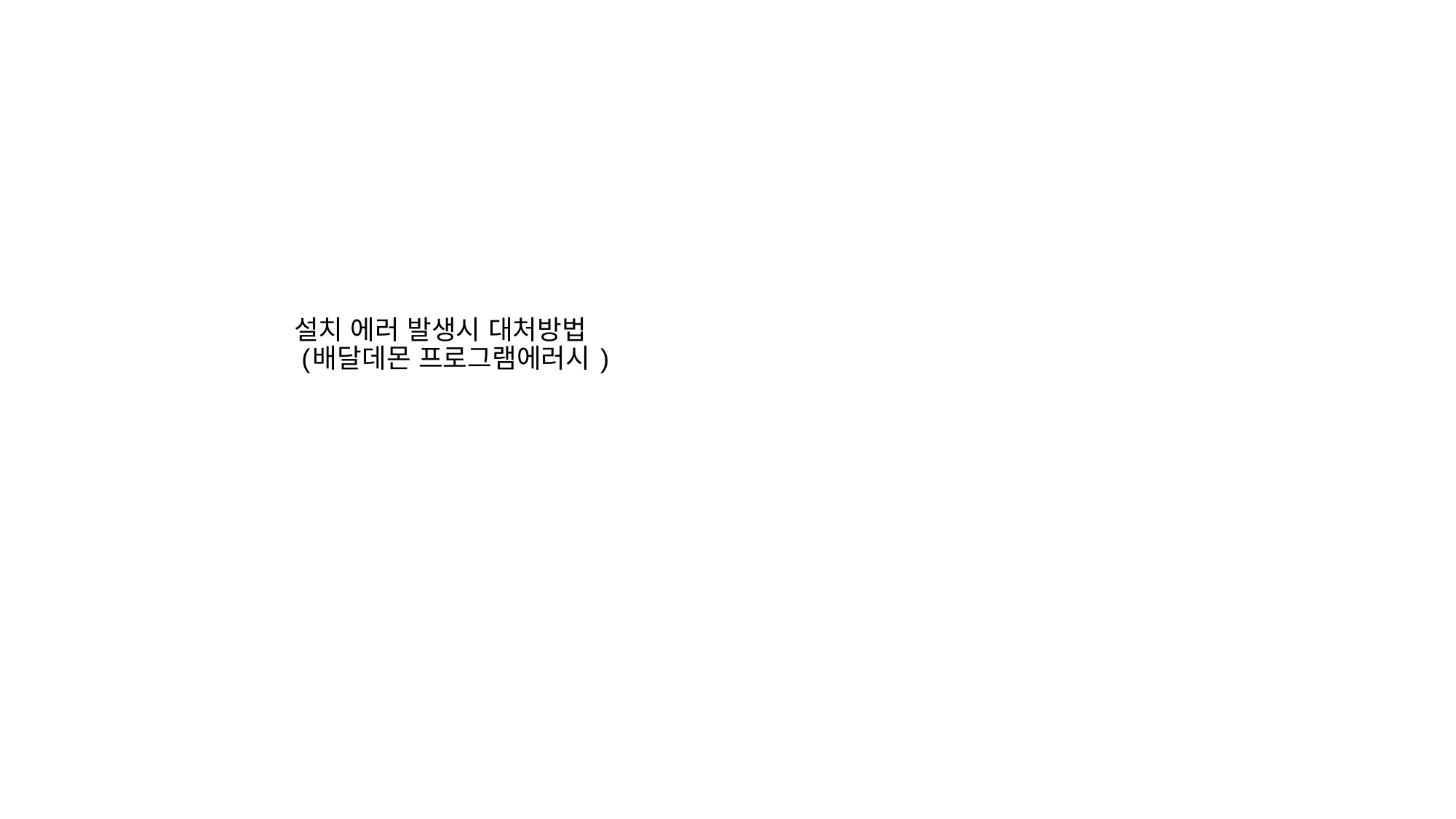

# 설치 에러 발생시 대처방법 (배달데몬 프로그램에러시 )